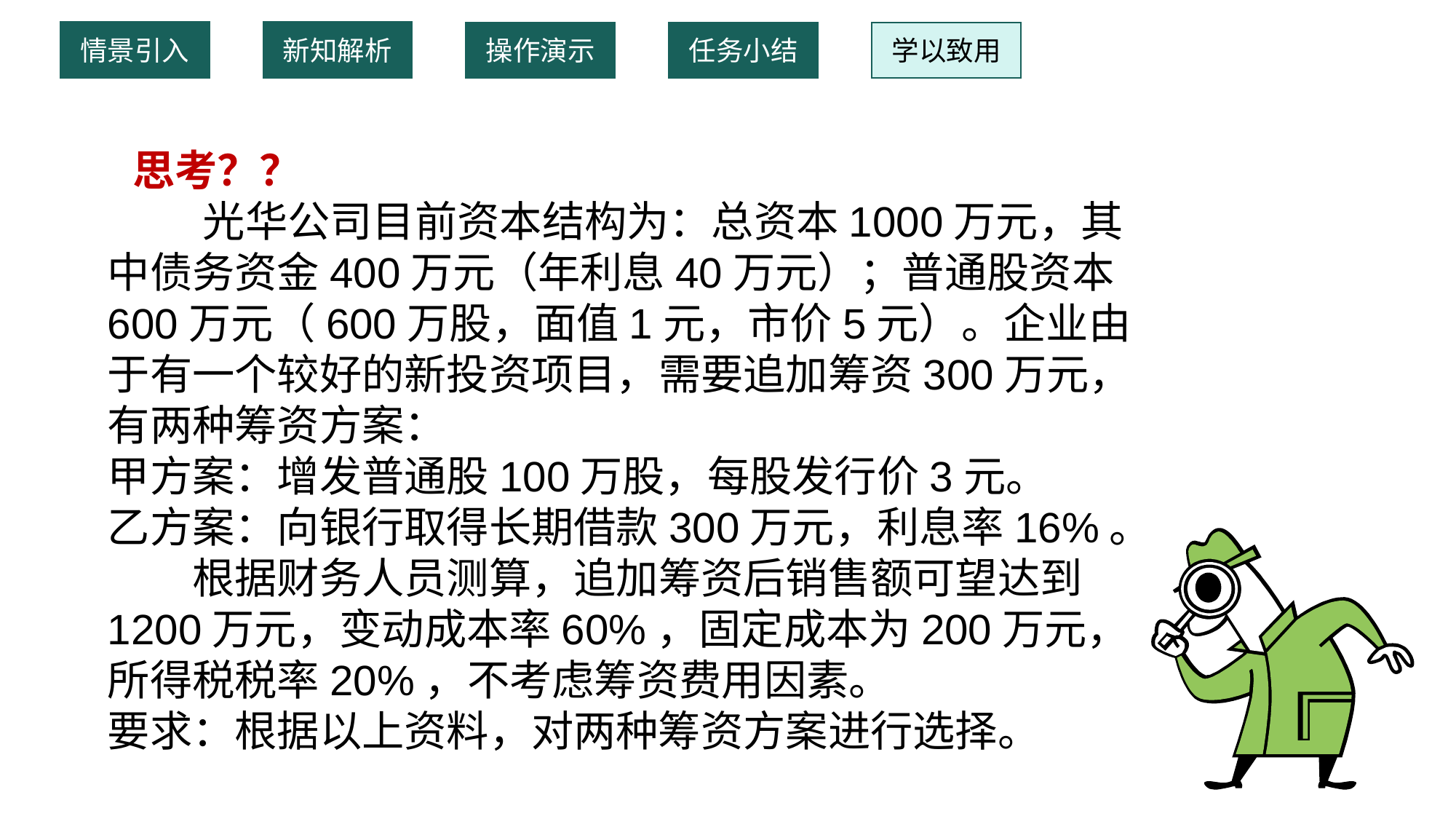

情景引入
新知解析
操作演示
任务小结
学以致用
   思考？？
         光华公司目前资本结构为：总资本1000万元，其中债务资金400万元（年利息40万元）；普通股资本600万元（600万股，面值1元，市价5元）。企业由于有一个较好的新投资项目，需要追加筹资300万元，有两种筹资方案：
甲方案：增发普通股100万股，每股发行价3元。
乙方案：向银行取得长期借款300万元，利息率16%。　　根据财务人员测算，追加筹资后销售额可望达到1200万元，变动成本率60%，固定成本为200万元，所得税税率20%，不考虑筹资费用因素。
要求：根据以上资料，对两种筹资方案进行选择。